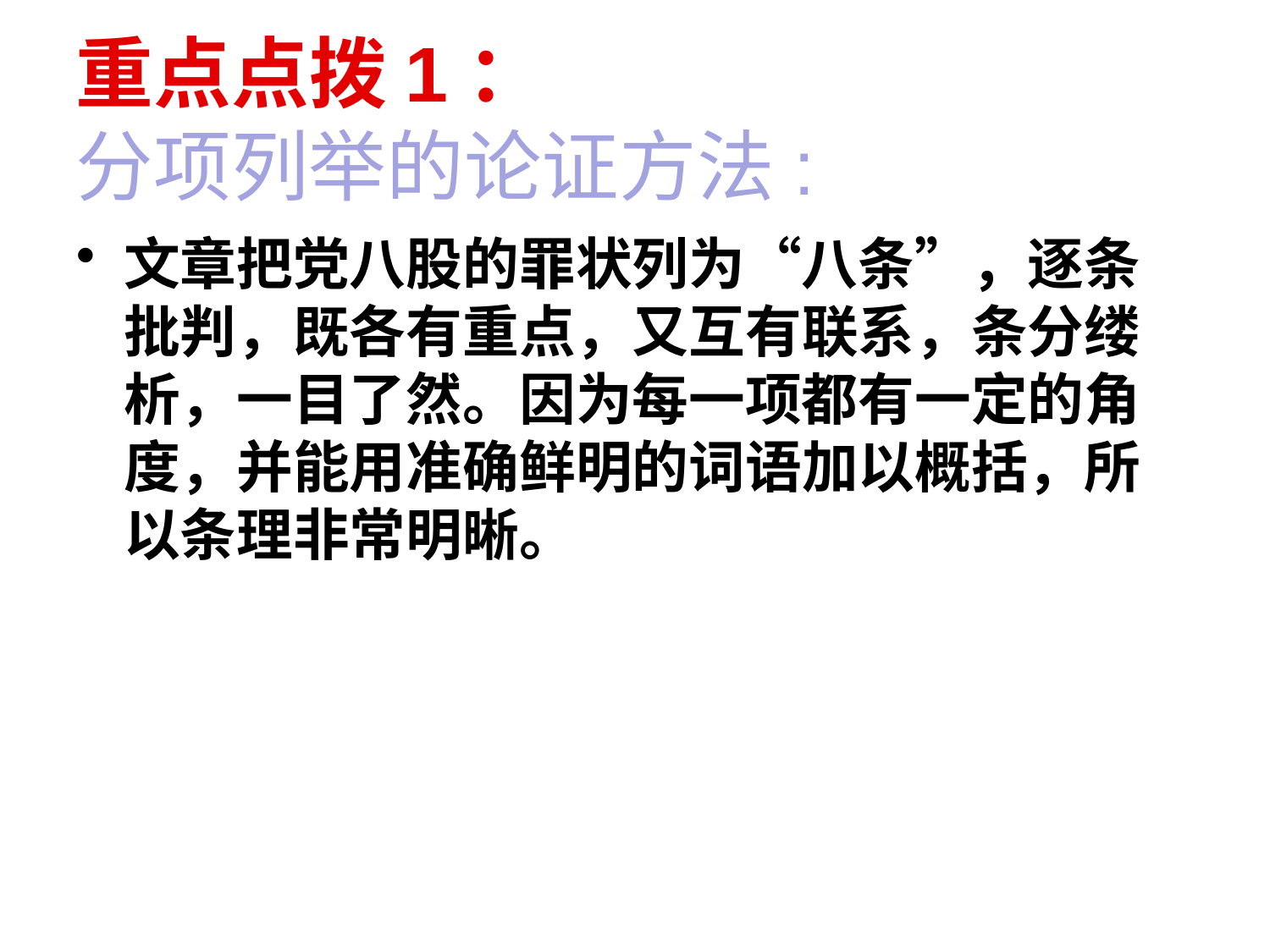

# 重点点拨1： 分项列举的论证方法:
文章把党八股的罪状列为“八条”，逐条批判，既各有重点，又互有联系，条分缕析，一目了然。因为每一项都有一定的角度，并能用准确鲜明的词语加以概括，所以条理非常明晰。